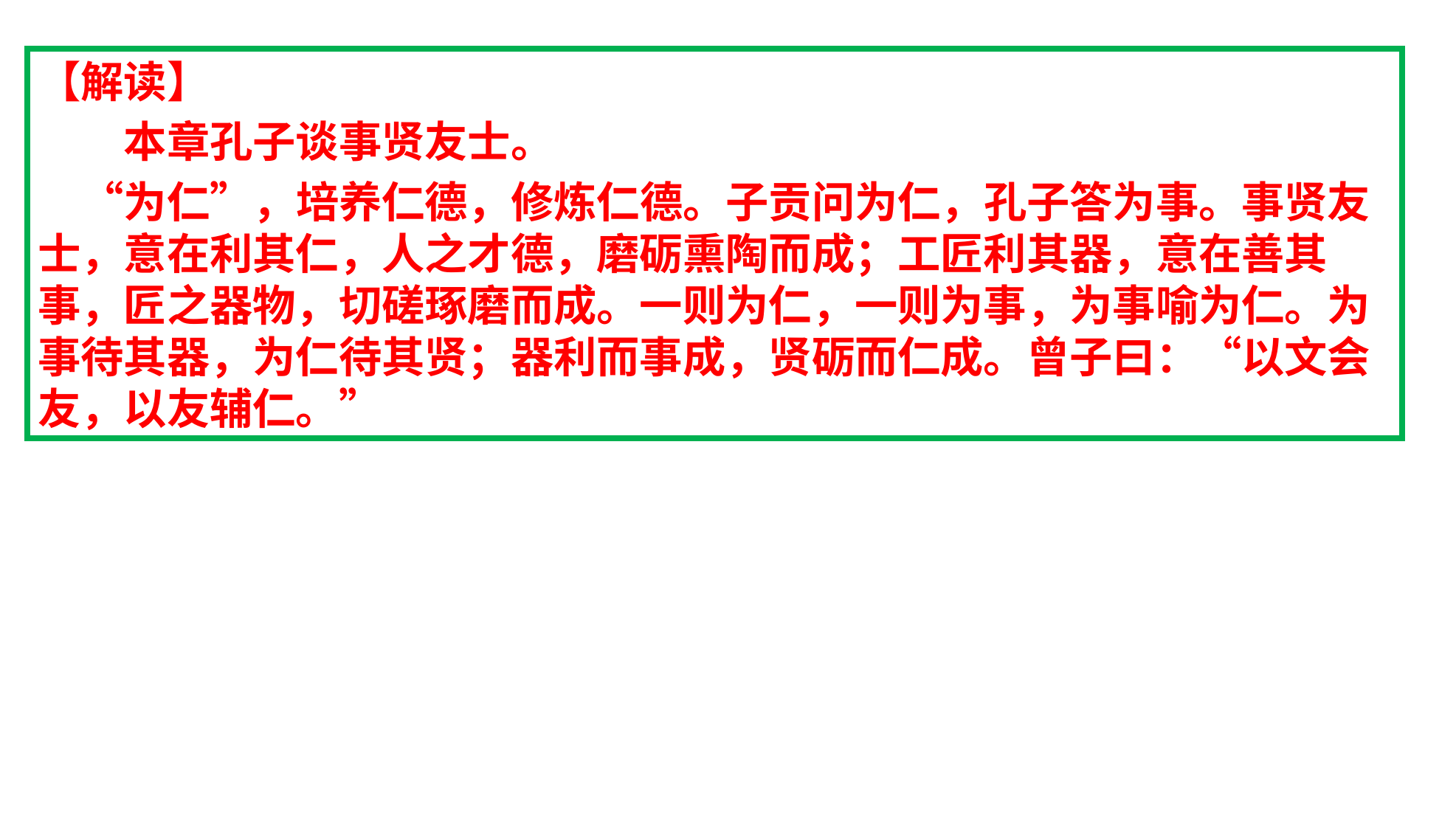

【解读】
　　本章孔子谈事贤友士。
　“为仁”，培养仁德，修炼仁德。子贡问为仁，孔子答为事。事贤友士，意在利其仁，人之才德，磨砺熏陶而成；工匠利其器，意在善其事，匠之器物，切磋琢磨而成。一则为仁，一则为事，为事喻为仁。为事待其器，为仁待其贤；器利而事成，贤砺而仁成。曾子曰：“以文会友，以友辅仁。”